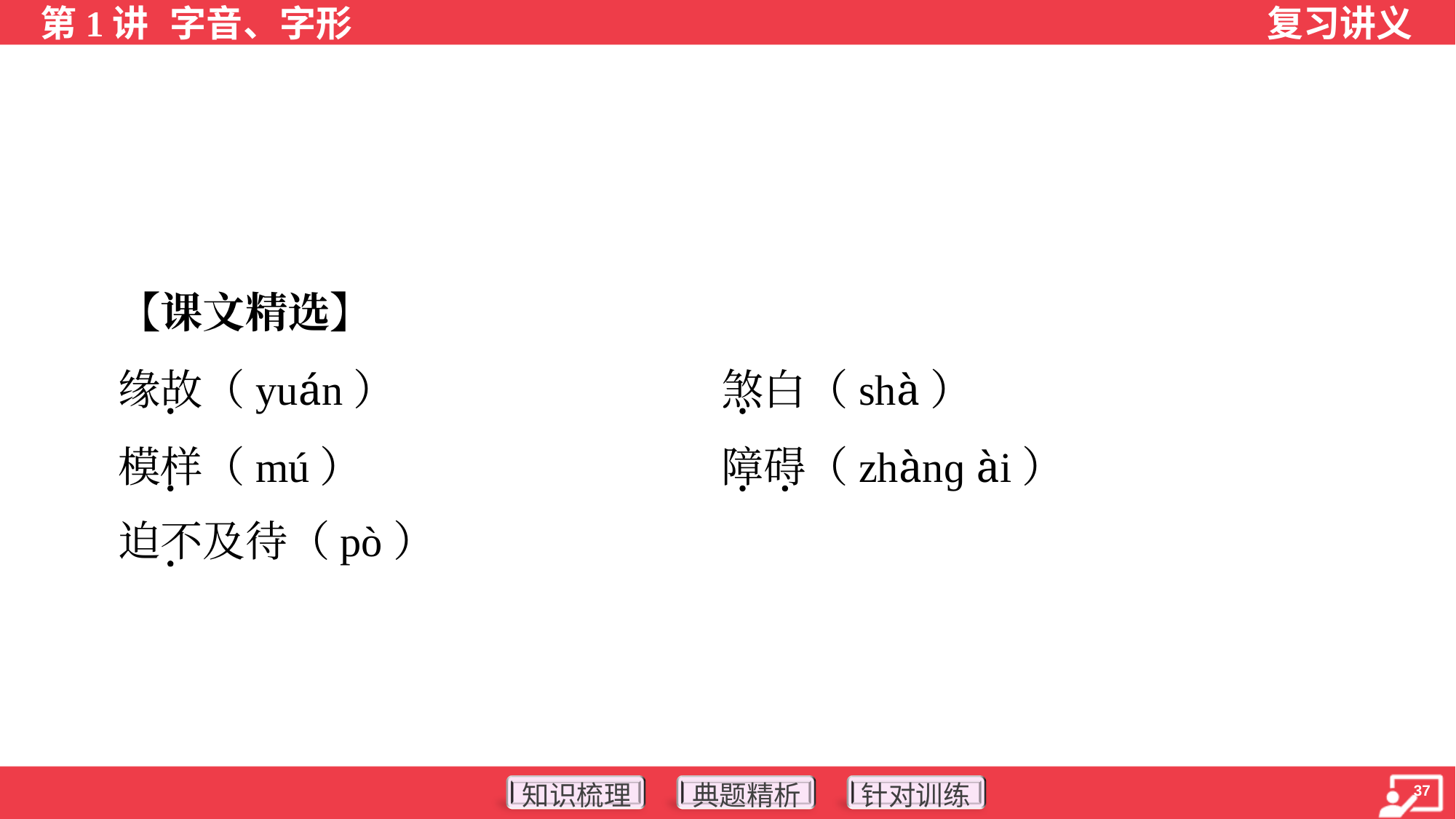

【课文精选】
    缘故（yuán）	煞白（shà）
    模样（mú）	障碍（zhànɡ ài）
    迫不及待（pò）